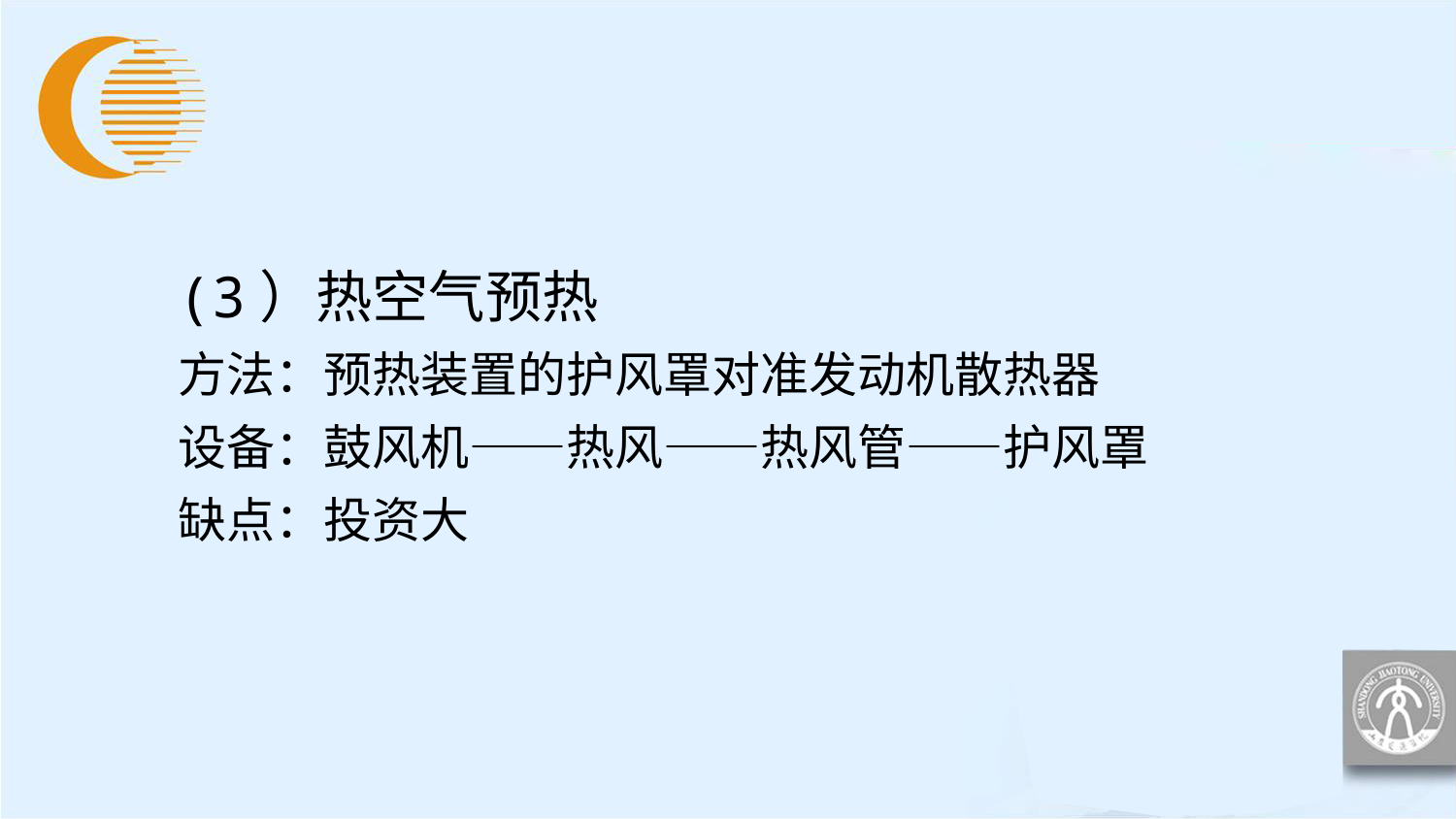

(3）热空气预热
方法：预热装置的护风罩对准发动机散热器
设备：鼓风机——热风——热风管——护风罩
缺点：投资大